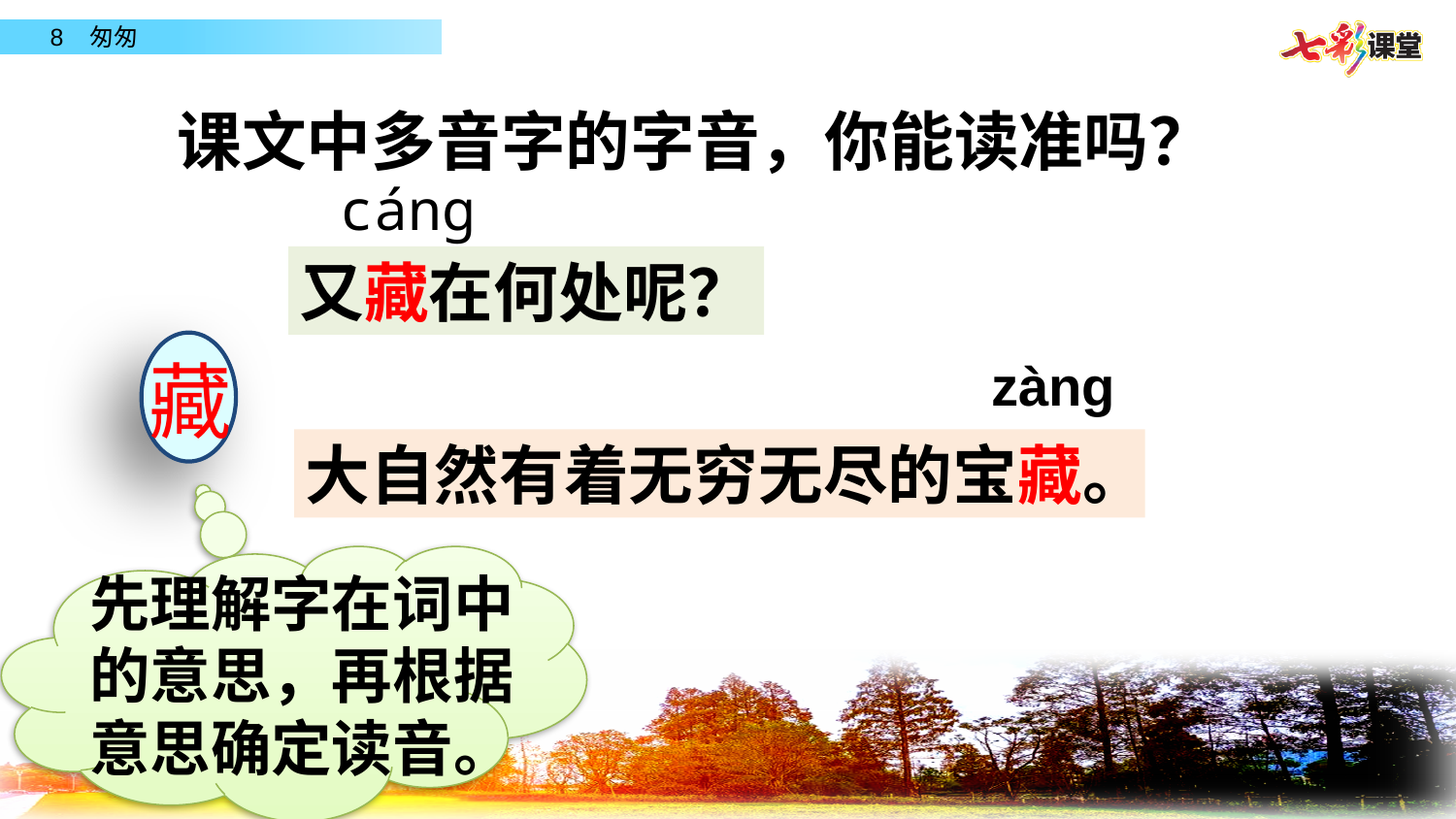

课文中多音字的字音，你能读准吗？
cánɡ
又藏在何处呢？

藏
zànɡ
大自然有着无穷无尽的宝藏。

先理解字在词中的意思，再根据意思确定读音。